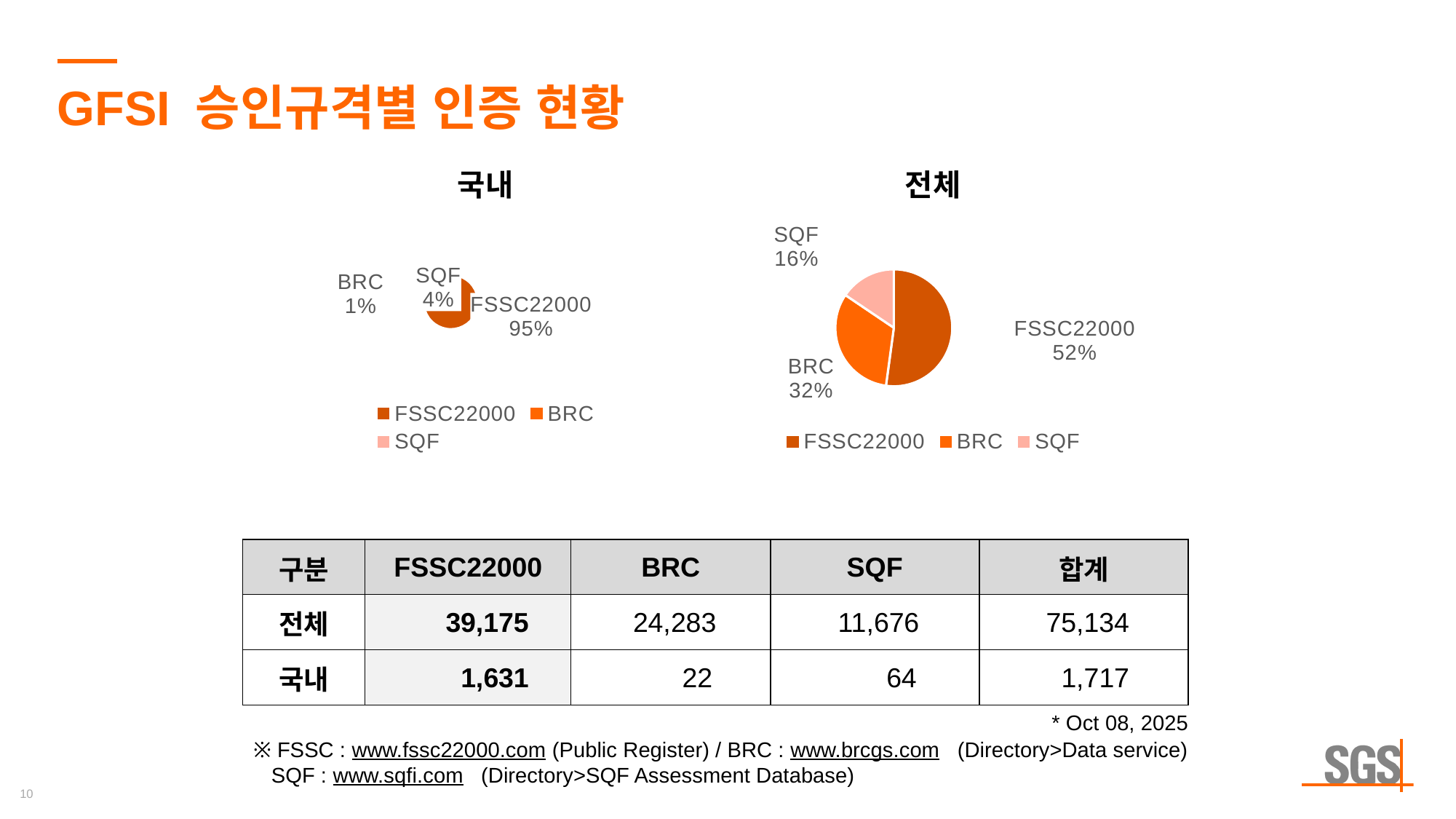

# GFSI 승인규격별 인증 현황

### Chart: 국내

| Category | 국내 |
|---|---|
| FSSC22000 | 1631.0 |
| BRC | 22.0 |
| SQF | 64.0 |

### Chart: 전체

| Category | 전체 |
|---|---|
| FSSC22000 | 39175.0 |
| BRC | 24283.0 |
| SQF | 11676.0 |
| 구분 | FSSC22000 | BRC | SQF | 합계 |
| --- | --- | --- | --- | --- |
| 전체 | 39,175 | 24,283 | 11,676 | 75,134 |
| 국내 | 1,631 | 22 | 64 | 1,717 |
|  |  |  |  | \* Oct 08, 2025 |
※ FSSC : www.fssc22000.com (Public Register) / BRC : www.brcgs.com   (Directory>Data service)
   SQF : www.sqfi.com   (Directory>SQF Assessment Database)